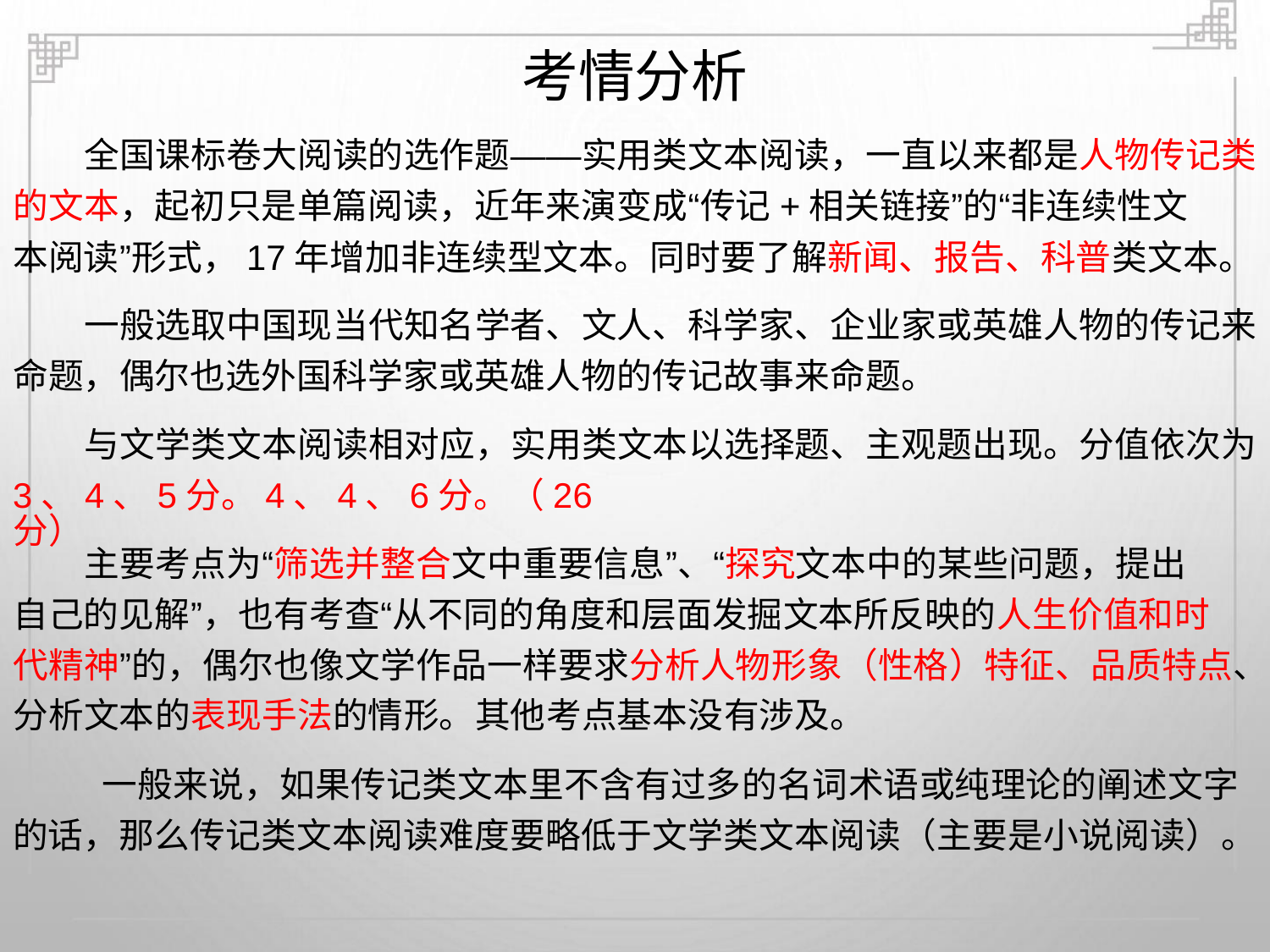

考情分析
全国课标卷大阅读的选作题——实用类文本阅读，一直以来都是人物传记类
的文本，起初只是单篇阅读，近年来演变成“传记+相关链接”的“非连续性文
本阅读”形式，17年增加非连续型文本。同时要了解新闻、报告、科普类文本。
一般选取中国现当代知名学者、文人、科学家、企业家或英雄人物的传记来
命题，偶尔也选外国科学家或英雄人物的传记故事来命题。
与文学类文本阅读相对应，实用类文本以选择题、主观题出现。分值依次为
3、4、5分。4、4、6分。（26分）
主要考点为“筛选并整合文中重要信息”、“探究文本中的某些问题，提出
自己的见解”，也有考查“从不同的角度和层面发掘文本所反映的人生价值和时
代精神”的，偶尔也像文学作品一样要求分析人物形象（性格）特征、品质特点、
分析文本的表现手法的情形。其他考点基本没有涉及。
一般来说，如果传记类文本里不含有过多的名词术语或纯理论的阐述文字
的话，那么传记类文本阅读难度要略低于文学类文本阅读（主要是小说阅读）。